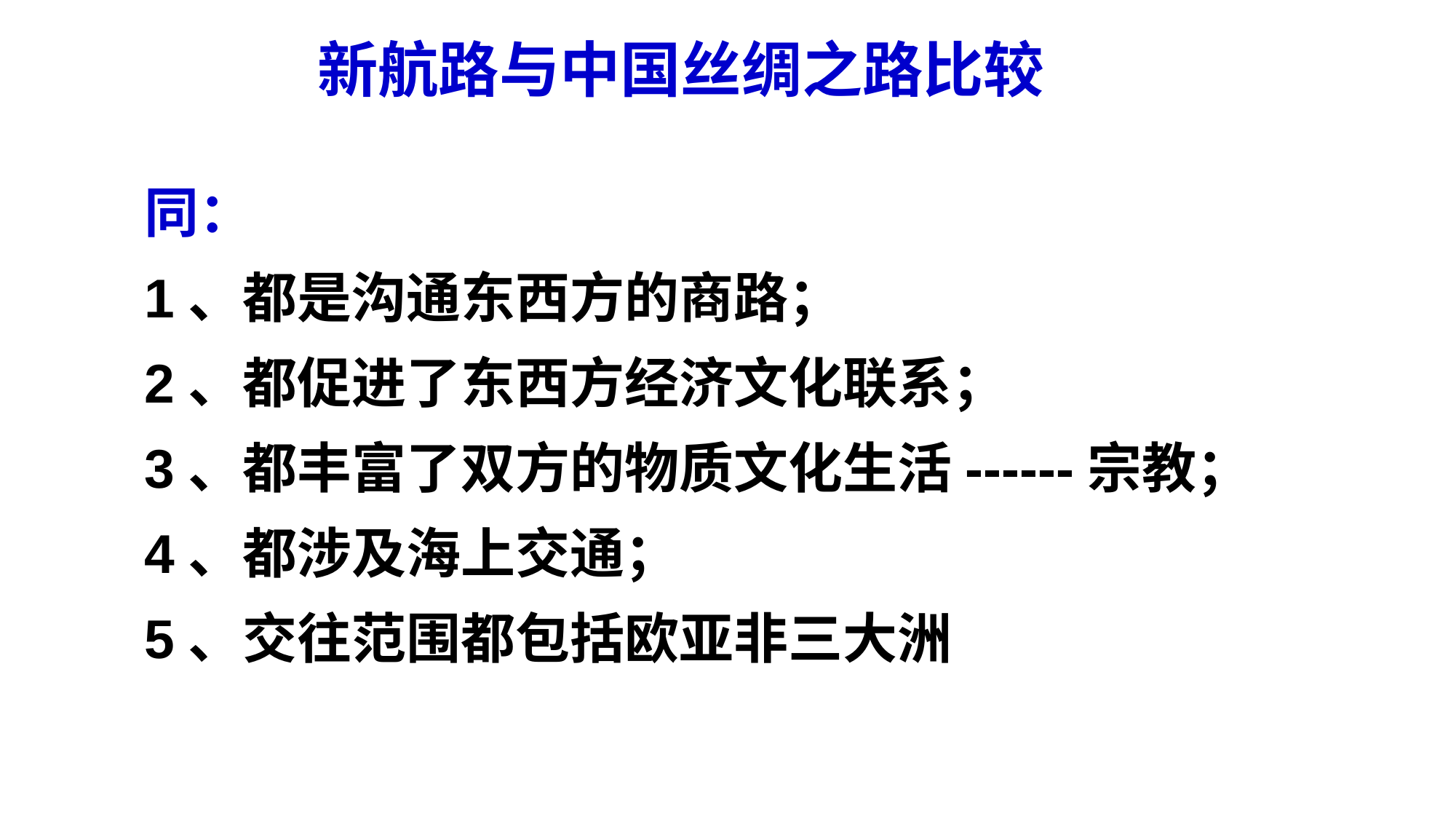

新航路与中国丝绸之路比较
同：
1、都是沟通东西方的商路；
2、都促进了东西方经济文化联系；
3、都丰富了双方的物质文化生活------宗教；
4、都涉及海上交通；
5、交往范围都包括欧亚非三大洲